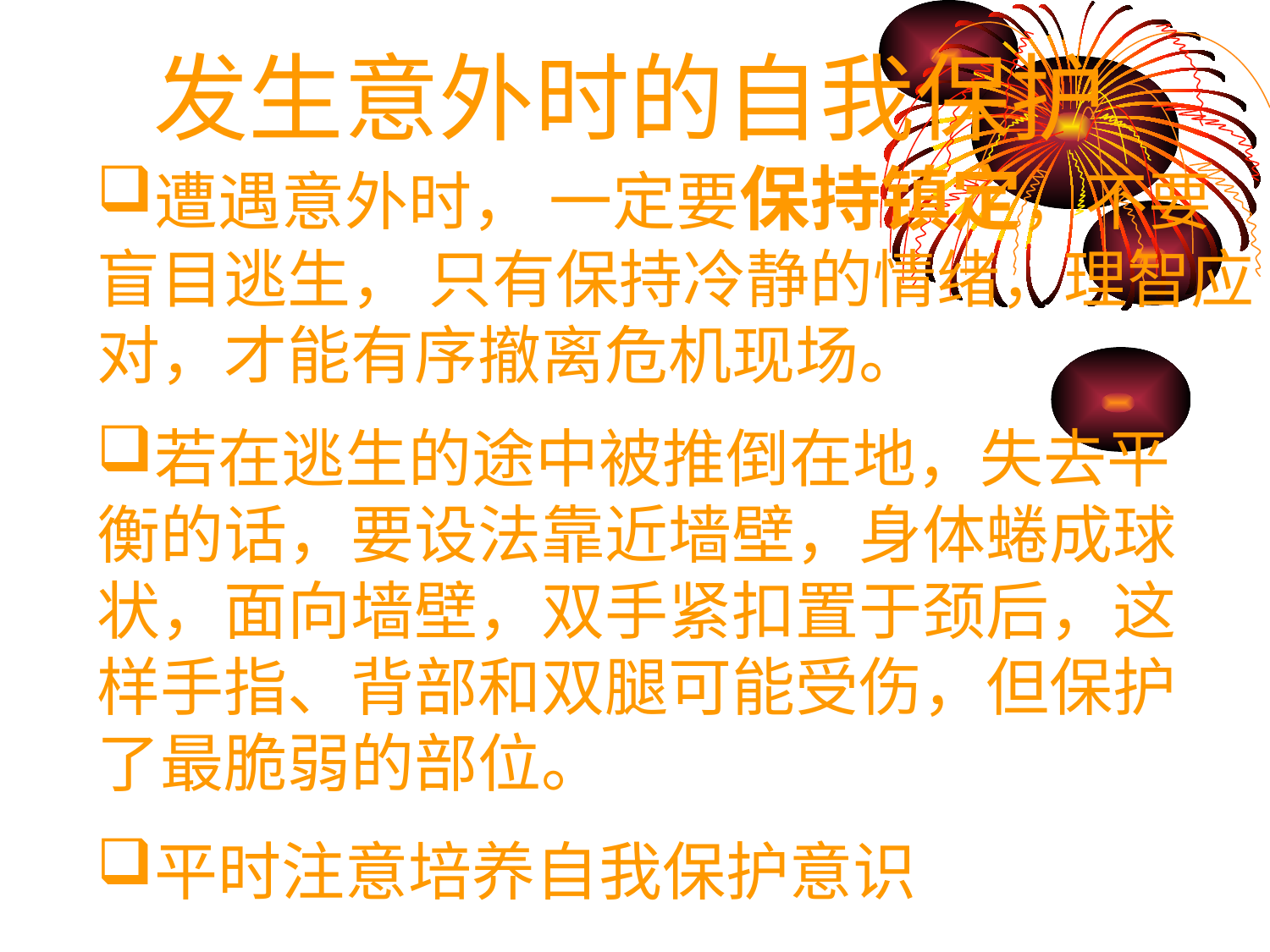

发生意外时的自我保护
遭遇意外时， 一定要保持镇定，不要盲目逃生， 只有保持冷静的情绪，理智应对，才能有序撤离危机现场。

若在逃生的途中被推倒在地，失去平衡的话，要设法靠近墙壁，身体蜷成球状，面向墙壁，双手紧扣置于颈后，这样手指、背部和双腿可能受伤，但保护了最脆弱的部位。
平时注意培养自我保护意识